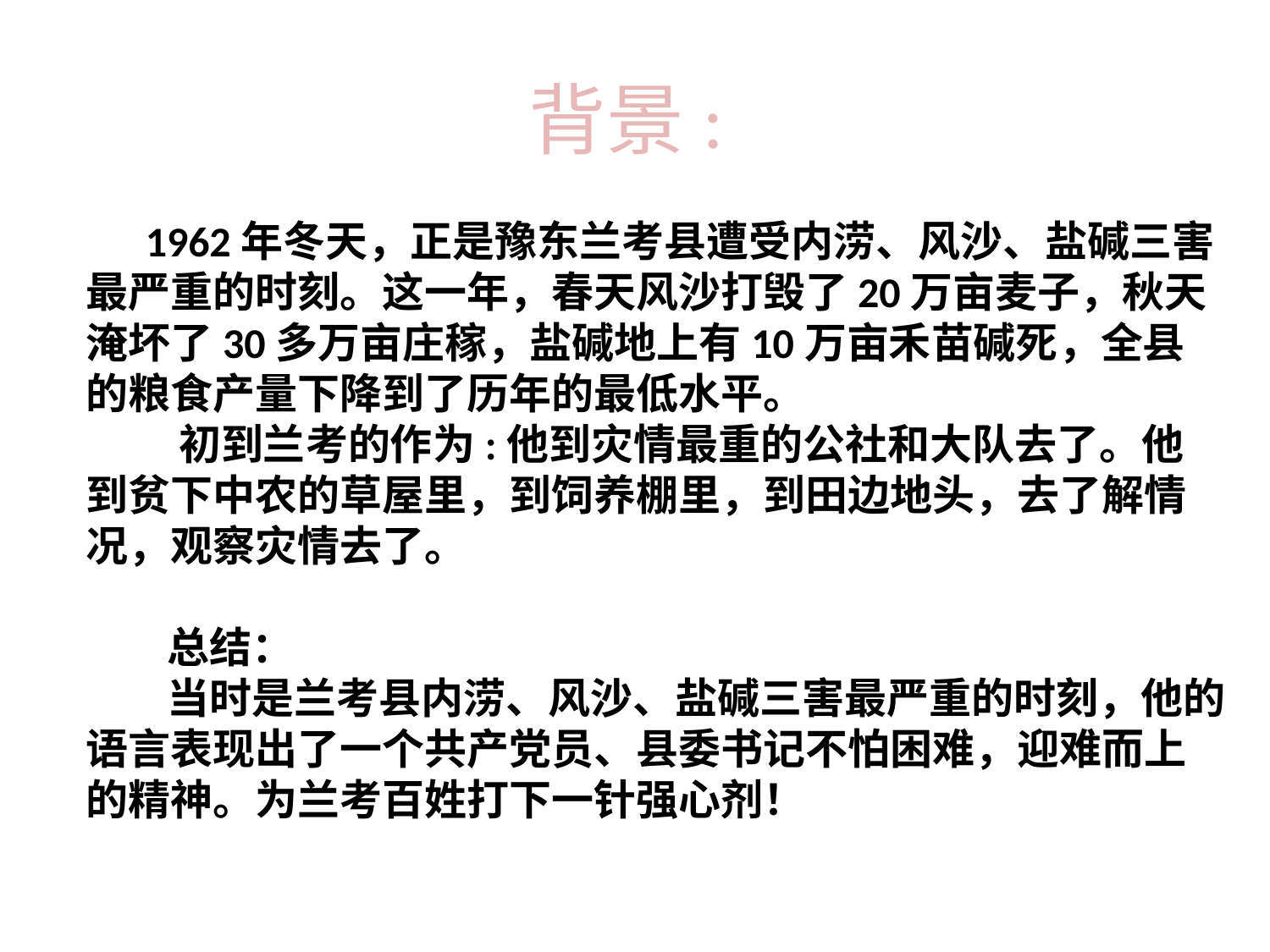

# 背景:
        1962年冬天，正是豫东兰考县遭受内涝、风沙、盐碱三害最严重的时刻。这一年，春天风沙打毁了20万亩麦子，秋天淹坏了30多万亩庄稼，盐碱地上有10万亩禾苗碱死，全县的粮食产量下降到了历年的最低水平。
       初到兰考的作为:他到灾情最重的公社和大队去了。他到贫下中农的草屋里，到饲养棚里，到田边地头，去了解情况，观察灾情去了。

      总结：
      当时是兰考县内涝、风沙、盐碱三害最严重的时刻，他的语言表现出了一个共产党员、县委书记不怕困难，迎难而上的精神。为兰考百姓打下一针强心剂！